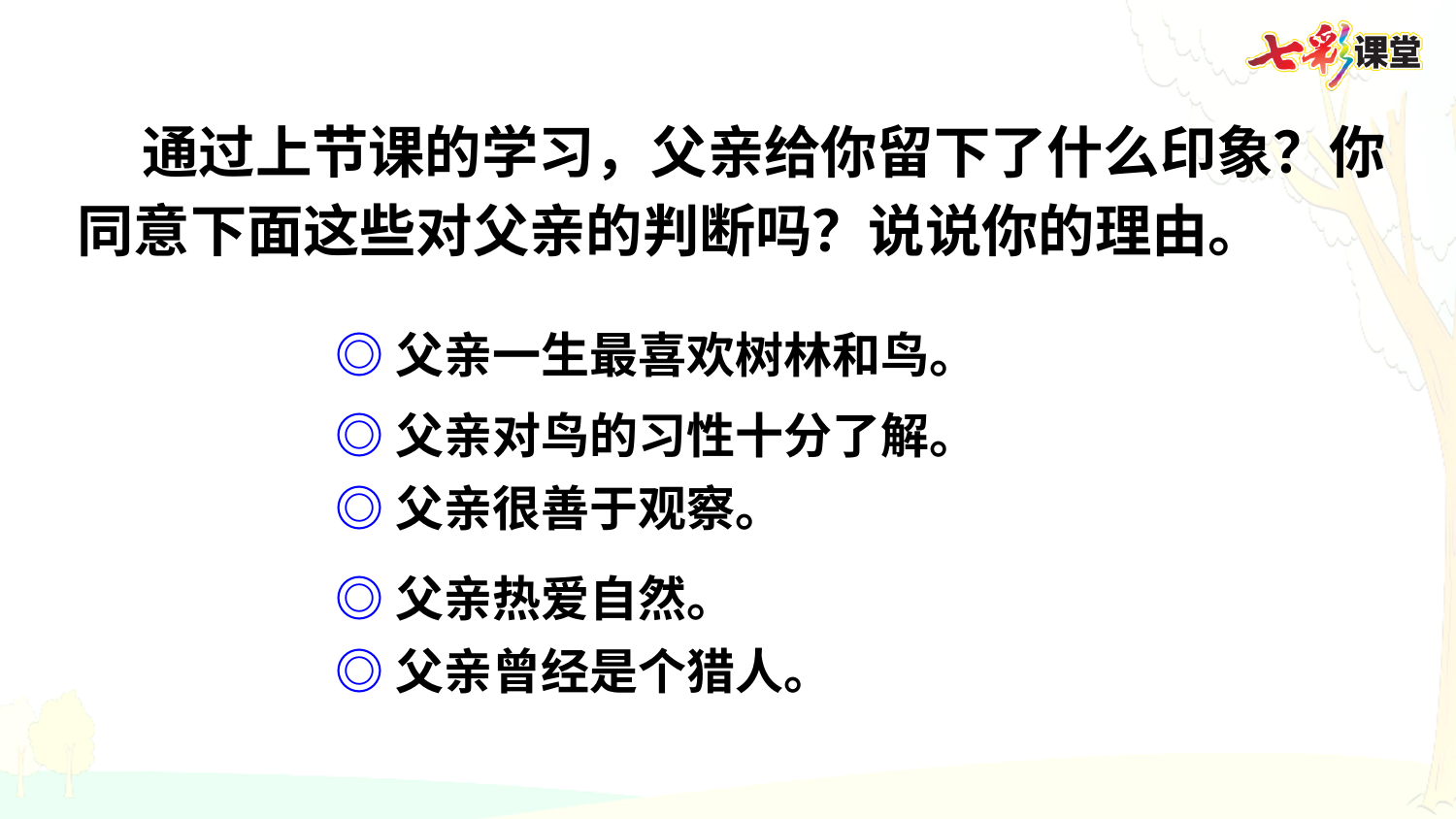

通过上节课的学习，父亲给你留下了什么印象？你同意下面这些对父亲的判断吗？说说你的理由。
◎父亲一生最喜欢树林和鸟。
◎父亲对鸟的习性十分了解。
◎父亲很善于观察。
◎父亲热爱自然。
◎父亲曾经是个猎人。